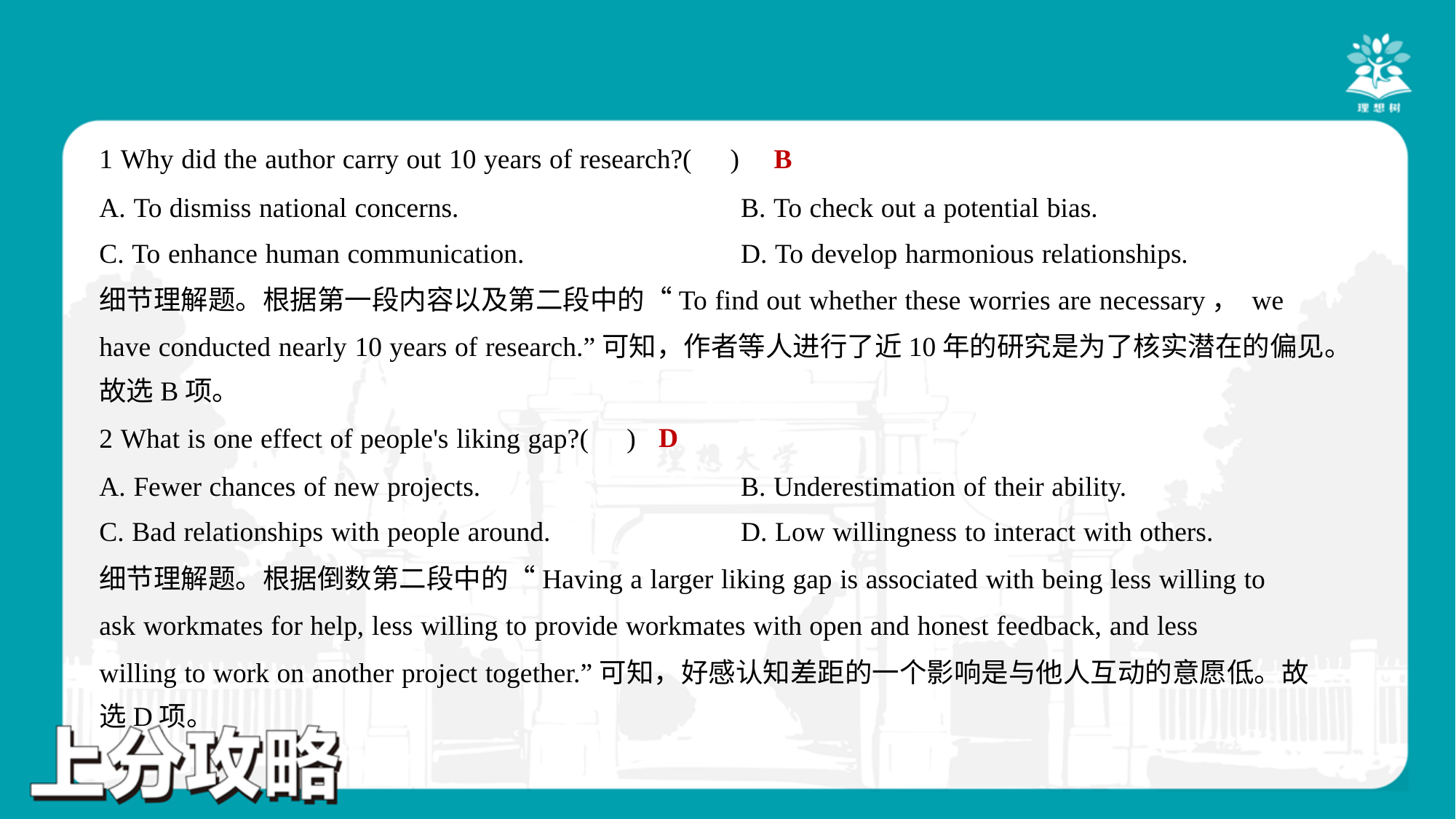

B
1 Why did the author carry out 10 years of research?(     )
A. To dismiss national concerns.	B. To check out a potential bias.
C. To enhance human communication.	D. To develop harmonious relationships.
细节理解题。根据第一段内容以及第二段中的“To find out whether these worries are necessary， we
have conducted nearly 10 years of research.”可知，作者等人进行了近10年的研究是为了核实潜在的偏见。
故选B项。
D
2 What is one effect of people's liking gap?(     )
A. Fewer chances of new projects.	B. Underestimation of their ability.
C. Bad relationships with people around.	D. Low willingness to interact with others.
细节理解题。根据倒数第二段中的“Having a larger liking gap is associated with being less willing to
ask workmates for help, less willing to provide workmates with open and honest feedback, and less
willing to work on another project together.”可知，好感认知差距的一个影响是与他人互动的意愿低。故
选D项。